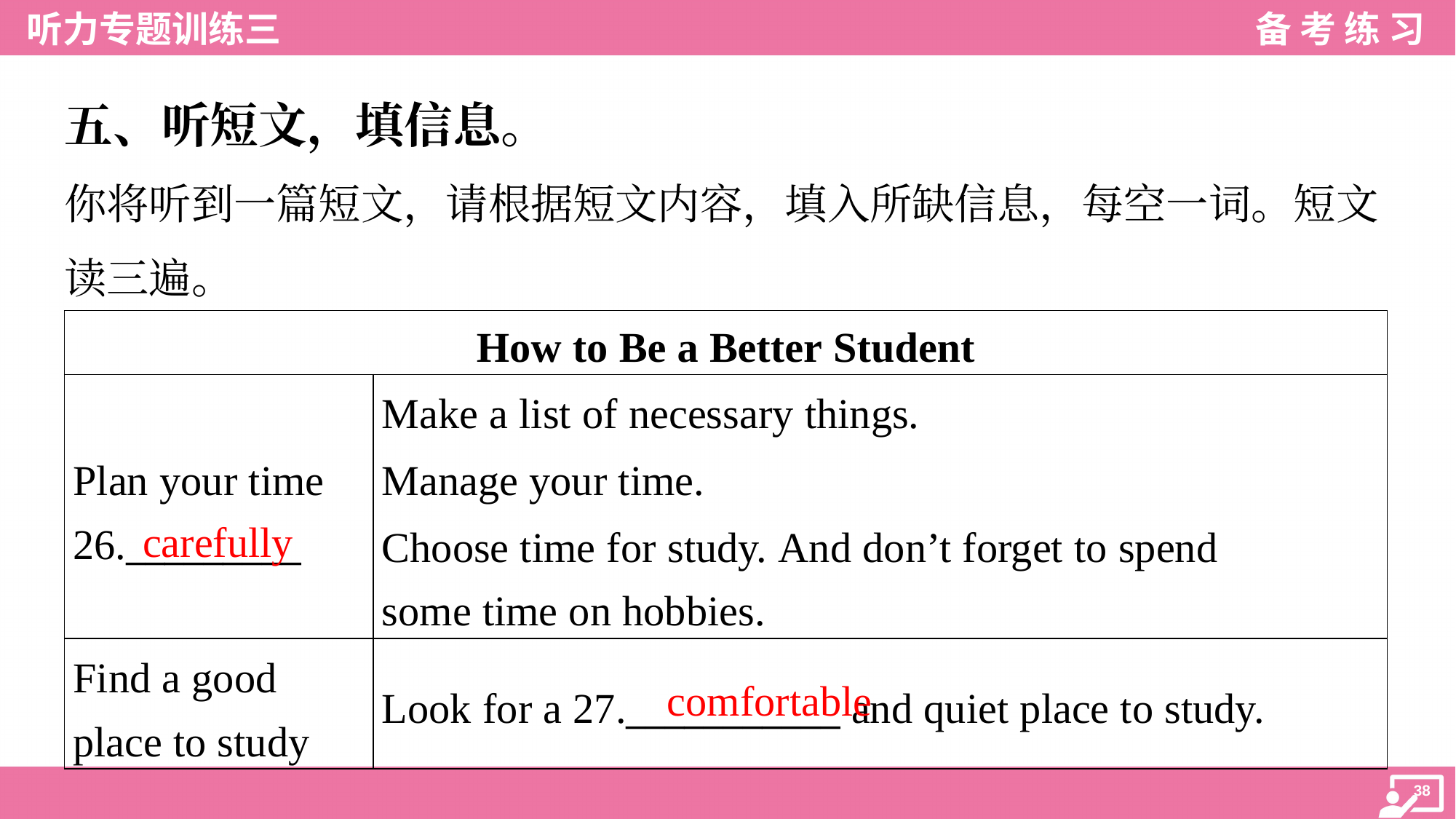

五、听短文，填信息。
你将听到一篇短文，请根据短文内容，填入所缺信息，每空一词。短文
读三遍。
| How to Be a Better Student |  |
| --- | --- |
| Plan your time 26.\_\_\_\_\_\_\_\_\_ | Make a list of necessary things. Manage your time. Choose time for study. And don’t forget to spend some time on hobbies. |
| Find a good place to study | Look for a 27.\_\_\_\_\_\_\_\_\_\_\_ and quiet place to study. |
carefully
comfortable